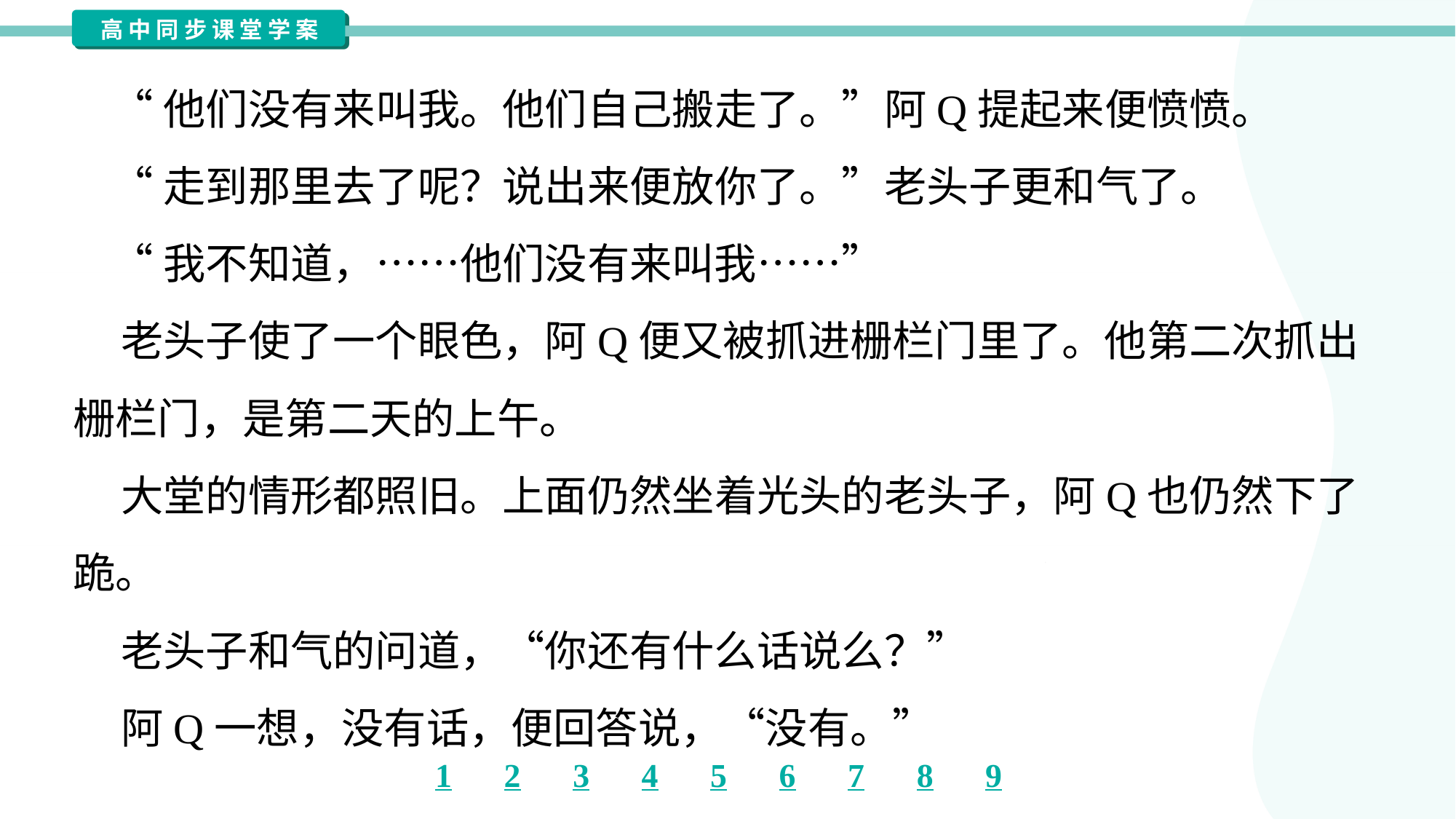

“他们没有来叫我。他们自己搬走了。”阿Q提起来便愤愤。
    “走到那里去了呢？说出来便放你了。”老头子更和气了。
    “我不知道，……他们没有来叫我……”
    老头子使了一个眼色，阿Q便又被抓进栅栏门里了。他第二次抓出
栅栏门，是第二天的上午。
    大堂的情形都照旧。上面仍然坐着光头的老头子，阿Q也仍然下了
跪。
    老头子和气的问道，“你还有什么话说么？”
    阿Q一想，没有话，便回答说，“没有。”